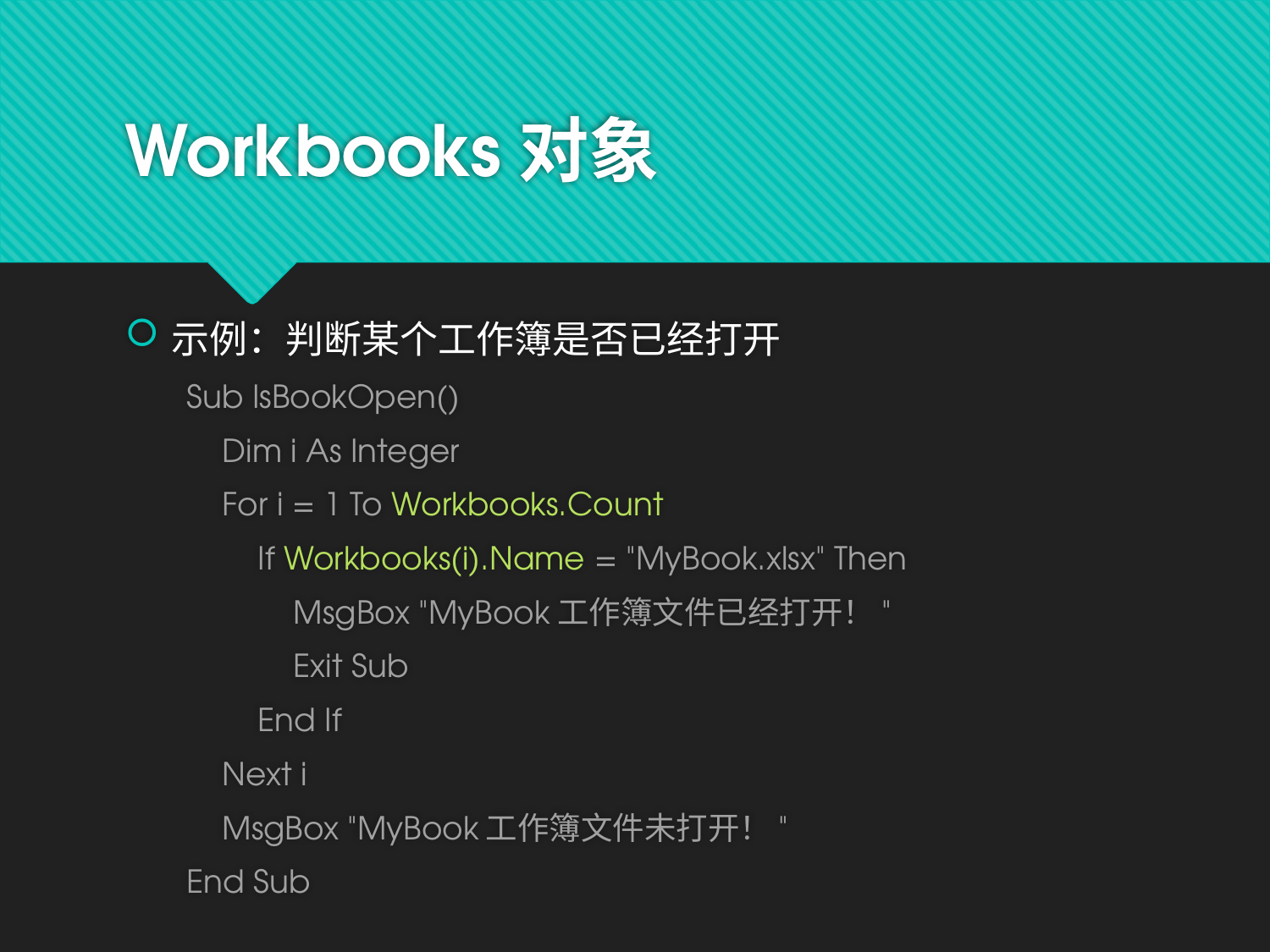

# Workbooks对象
示例：判断某个工作簿是否已经打开
Sub IsBookOpen()
    Dim i As Integer
    For i = 1 To Workbooks.Count
        If Workbooks(i).Name = "MyBook.xlsx" Then
            MsgBox "MyBook工作簿文件已经打开！"
            Exit Sub
        End If
    Next i
    MsgBox "MyBook工作簿文件未打开！"
End Sub